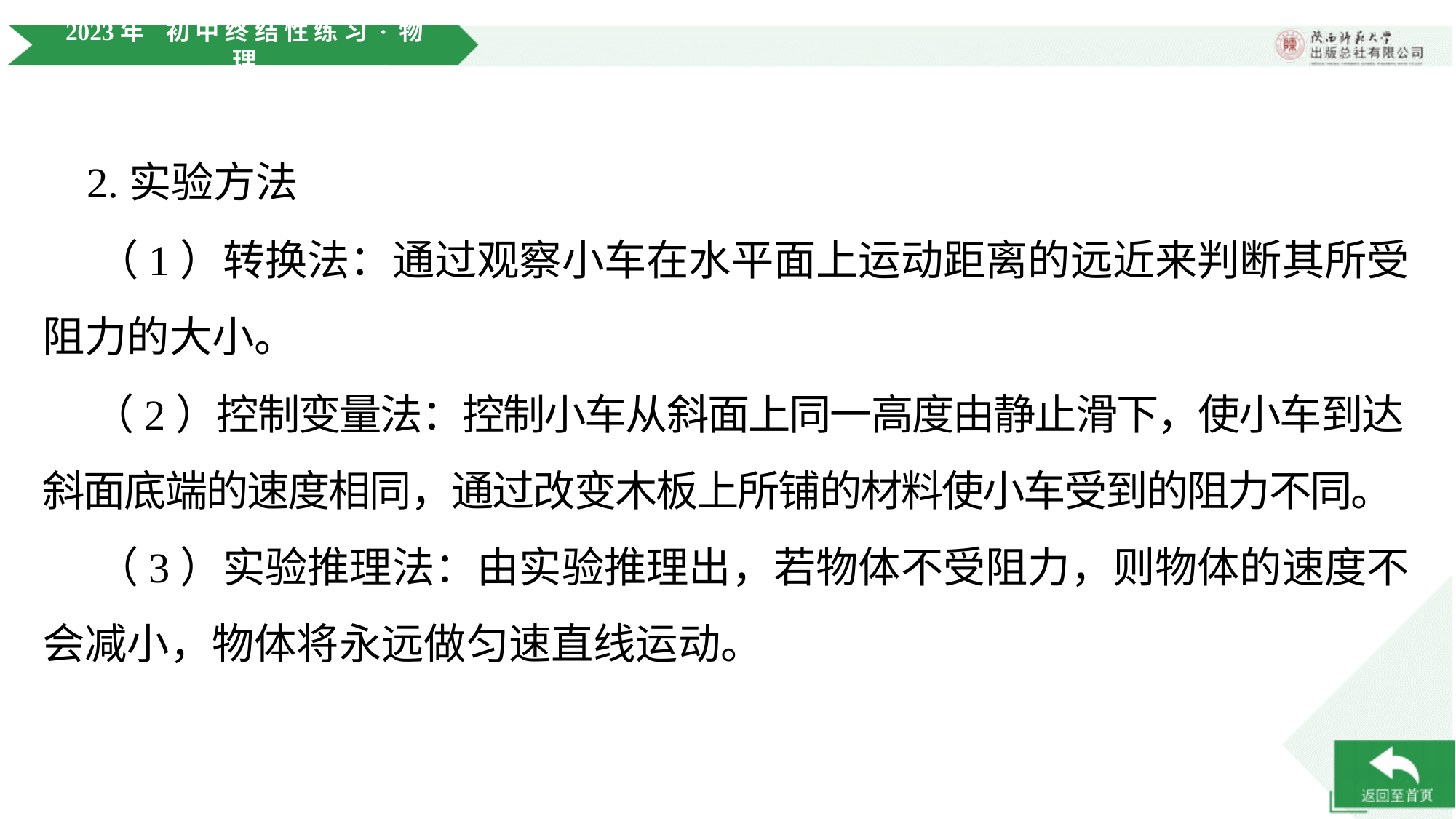

2.实验方法
    （1）转换法：通过观察小车在水平面上运动距离的远近来判断其所受阻力的大小。
    （2）控制变量法：控制小车从斜面上同一高度由静止滑下，使小车到达斜面底端的速度相同，通过改变木板上所铺的材料使小车受到的阻力不同。
    （3）实验推理法：由实验推理出，若物体不受阻力，则物体的速度不会减小，物体将永远做匀速直线运动。